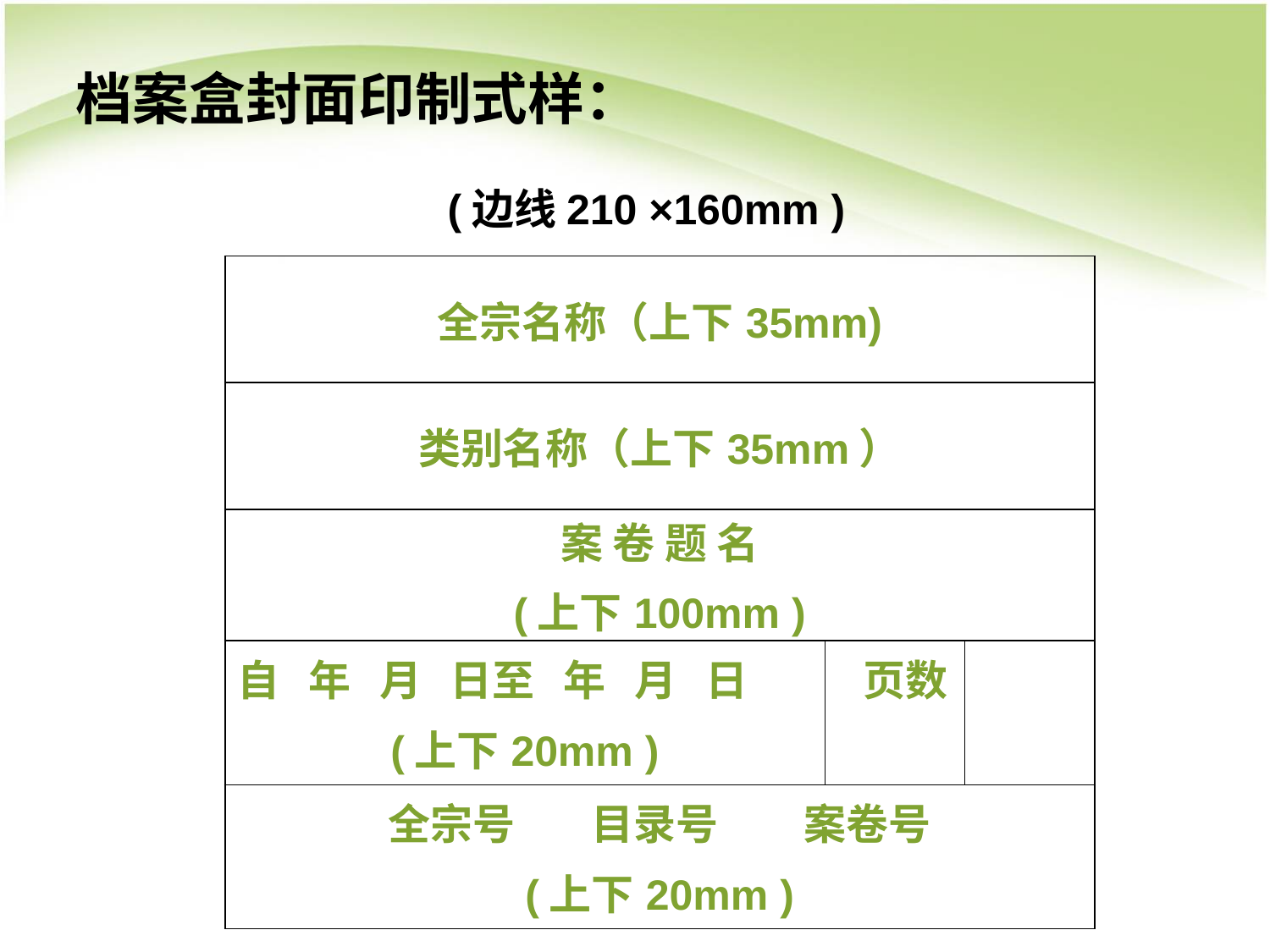

# 档案盒封面印制式样：
(边线210 ×160mm )
| 全宗名称（上下35mm) |  |  |
| --- | --- | --- |
| 类别名称（上下35mm） |  |  |
| 案 卷 题 名 (上下100mm ) |  |  |
| 自 年 月 日至 年 月 日 (上下20mm ) | 页数 |  |
| 全宗号 目录号 案卷号 (上下20mm ) |  |  |